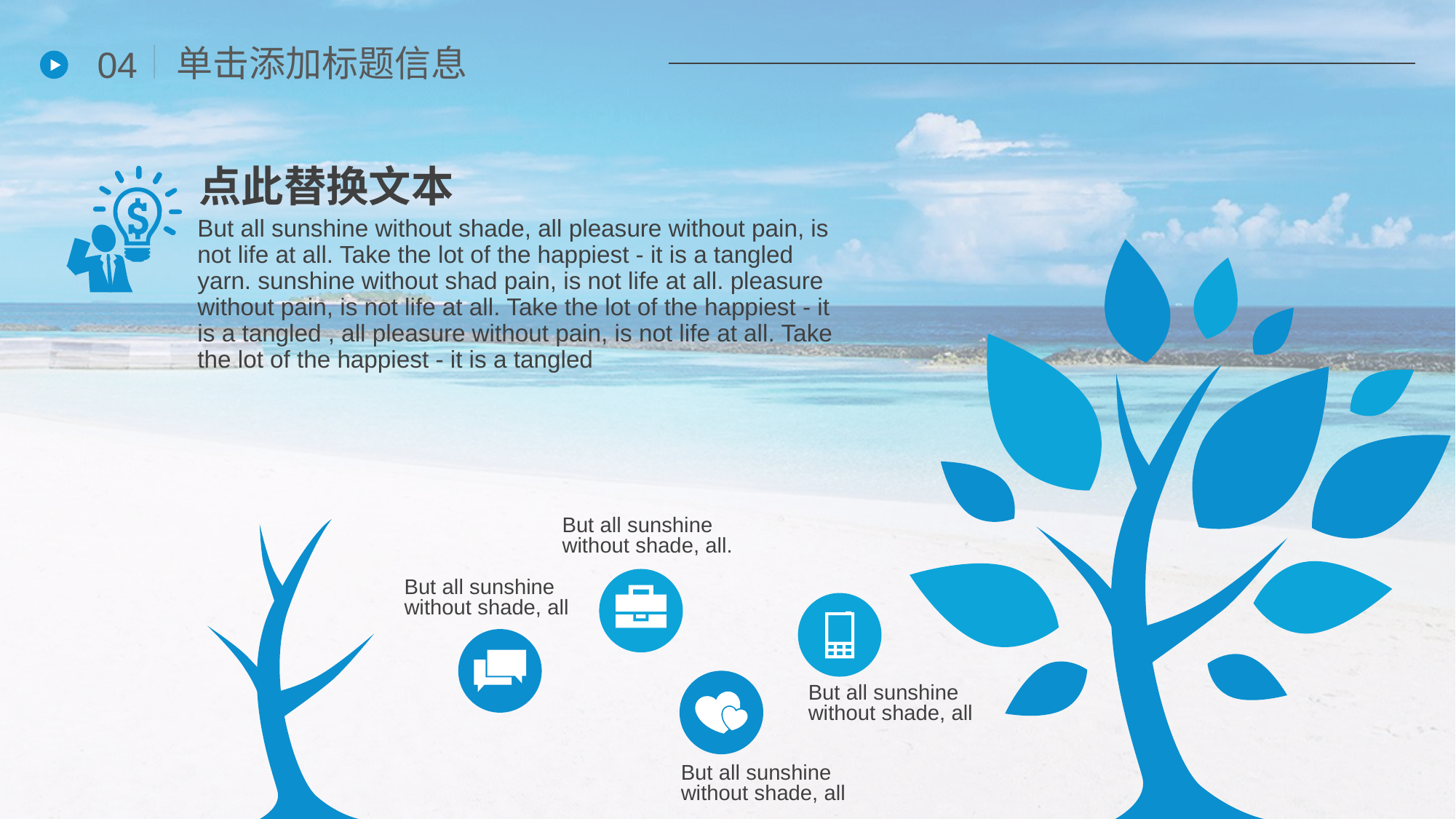

单击添加标题信息
04

点此替换文本

But all sunshine without shade, all pleasure without pain, is not life at all. Take the lot of the happiest - it is a tangled yarn. sunshine without shad pain, is not life at all. pleasure without pain, is not life at all. Take the lot of the happiest - it is a tangled , all pleasure without pain, is not life at all. Take the lot of the happiest - it is a tangled

But all sunshine without shade, all.

But all sunshine without shade, all

But all sunshine without shade, all

But all sunshine without shade, all